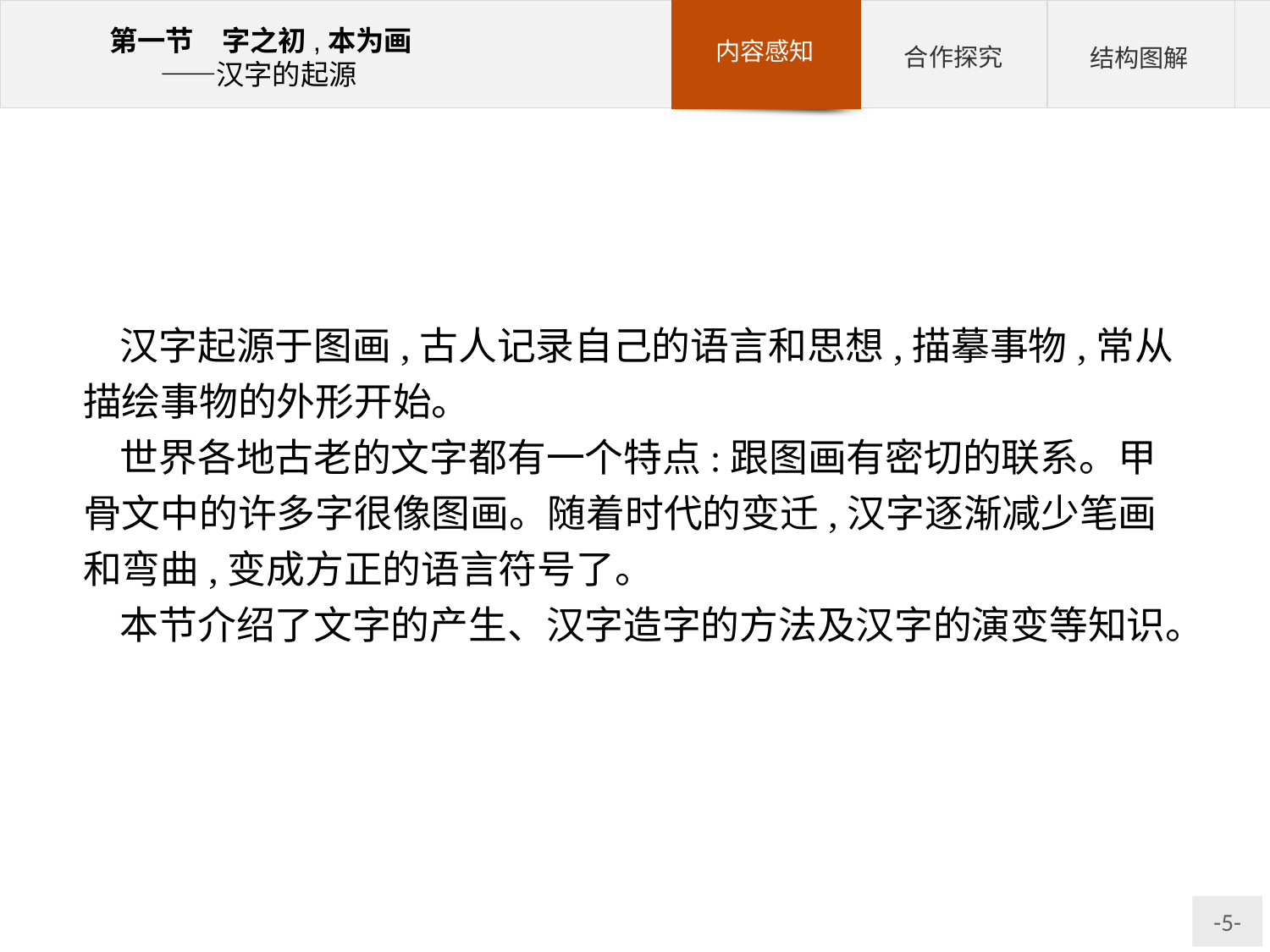

汉字起源于图画,古人记录自己的语言和思想,描摹事物,常从描绘事物的外形开始。
世界各地古老的文字都有一个特点:跟图画有密切的联系。甲骨文中的许多字很像图画。随着时代的变迁,汉字逐渐减少笔画和弯曲,变成方正的语言符号了。
本节介绍了文字的产生、汉字造字的方法及汉字的演变等知识。